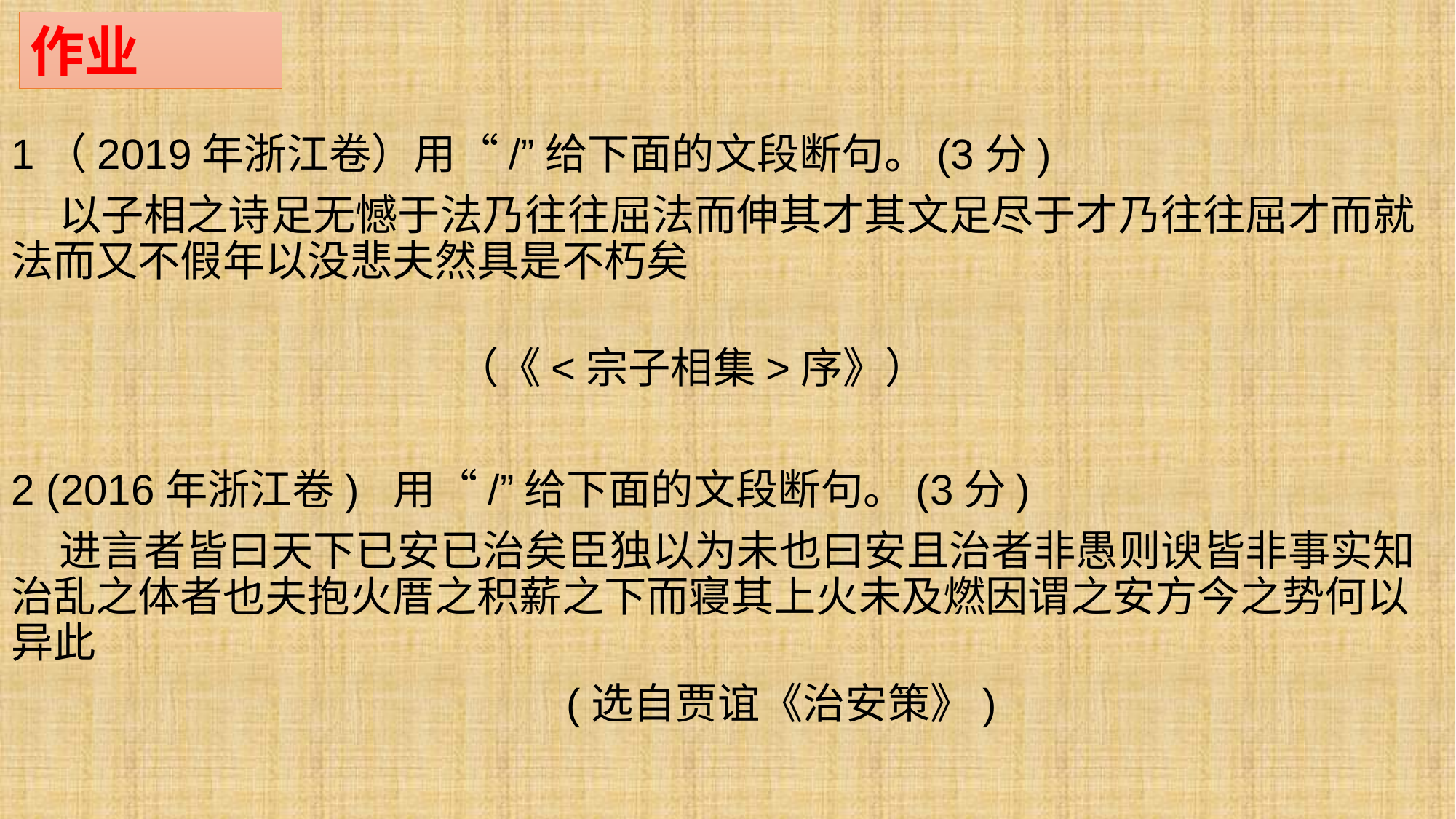

1（2019年浙江卷）用“/”给下面的文段断句。(3分)
    以子相之诗足无憾于法乃往往屈法而伸其才其文足尽于才乃往往屈才而就法而又不假年以没悲夫然具是不朽矣
                                              （《<宗子相集>序》）

2 (2016年浙江卷)  用“/”给下面的文段断句。(3分)
    进言者皆曰天下已安已治矣臣独以为未也曰安且治者非愚则谀皆非事实知治乱之体者也夫抱火厝之积薪之下而寝其上火未及燃因谓之安方今之势何以异此
                                               (选自贾谊《治安策》)

作业